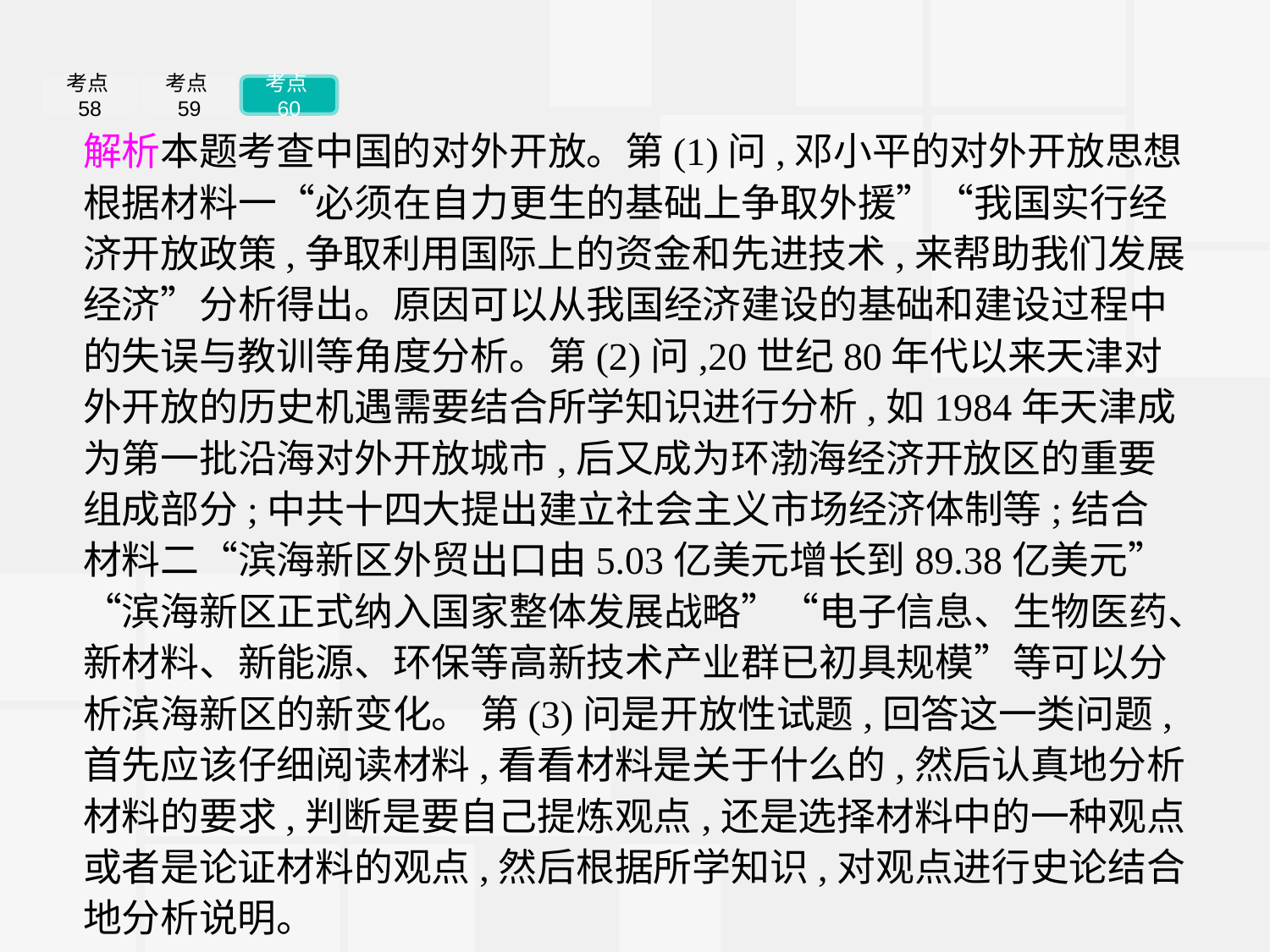

考点58
考点59
考点60
解析本题考查中国的对外开放。第(1)问,邓小平的对外开放思想根据材料一“必须在自力更生的基础上争取外援”“我国实行经济开放政策,争取利用国际上的资金和先进技术,来帮助我们发展经济”分析得出。原因可以从我国经济建设的基础和建设过程中的失误与教训等角度分析。第(2)问,20世纪80年代以来天津对外开放的历史机遇需要结合所学知识进行分析,如1984年天津成为第一批沿海对外开放城市,后又成为环渤海经济开放区的重要组成部分;中共十四大提出建立社会主义市场经济体制等;结合材料二“滨海新区外贸出口由5.03亿美元增长到89.38亿美元”“滨海新区正式纳入国家整体发展战略”“电子信息、生物医药、新材料、新能源、环保等高新技术产业群已初具规模”等可以分析滨海新区的新变化。 第(3)问是开放性试题,回答这一类问题,首先应该仔细阅读材料,看看材料是关于什么的,然后认真地分析材料的要求,判断是要自己提炼观点,还是选择材料中的一种观点或者是论证材料的观点,然后根据所学知识,对观点进行史论结合地分析说明。